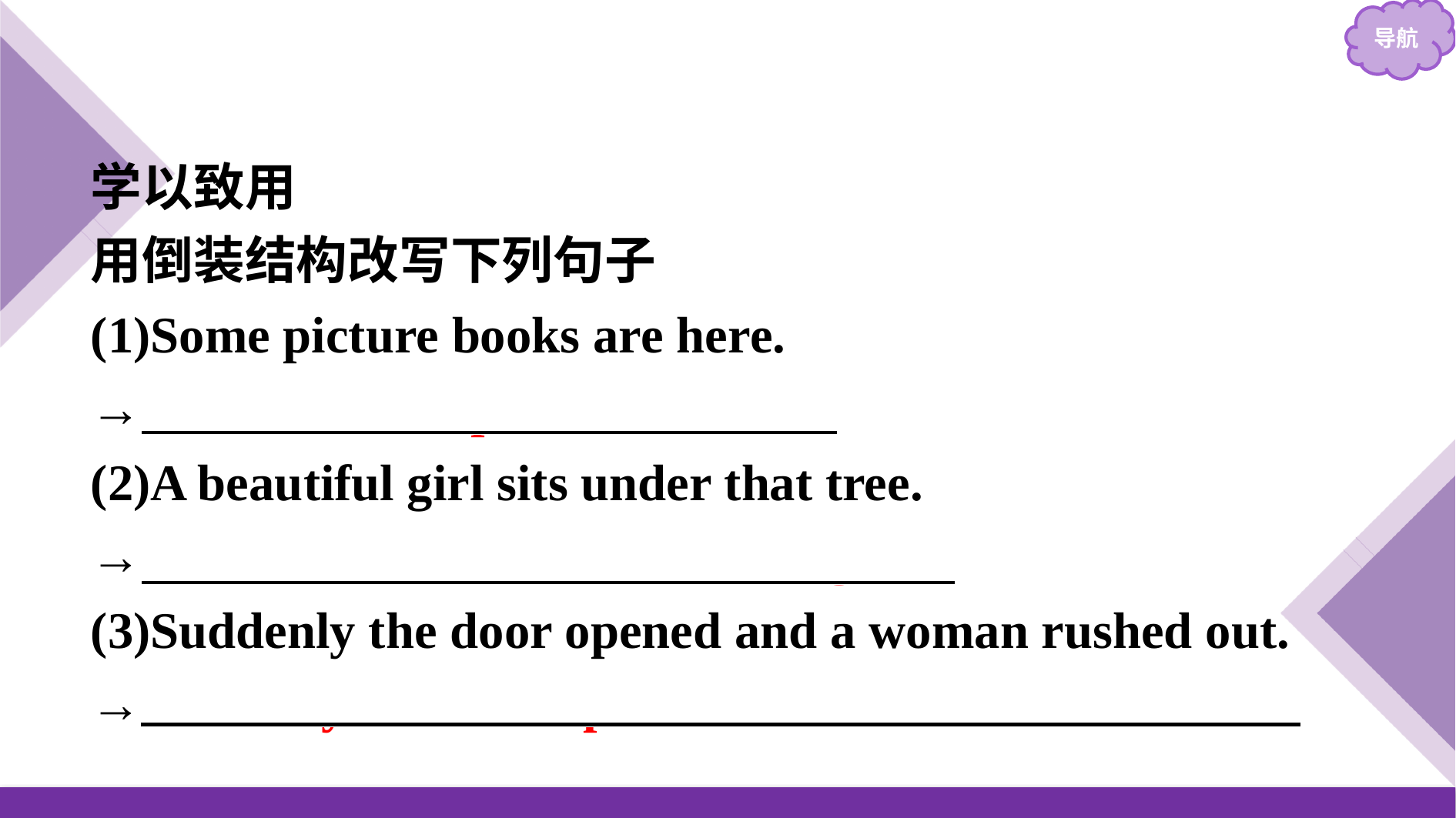

学以致用
用倒装结构改写下列句子
(1)Some picture books are here.
→Here are some picture books.
(2)A beautiful girl sits under that tree.
→Under that tree sits a beautiful girl.
(3)Suddenly the door opened and a woman rushed out.
→Suddenly the door opened and out rushed a woman.